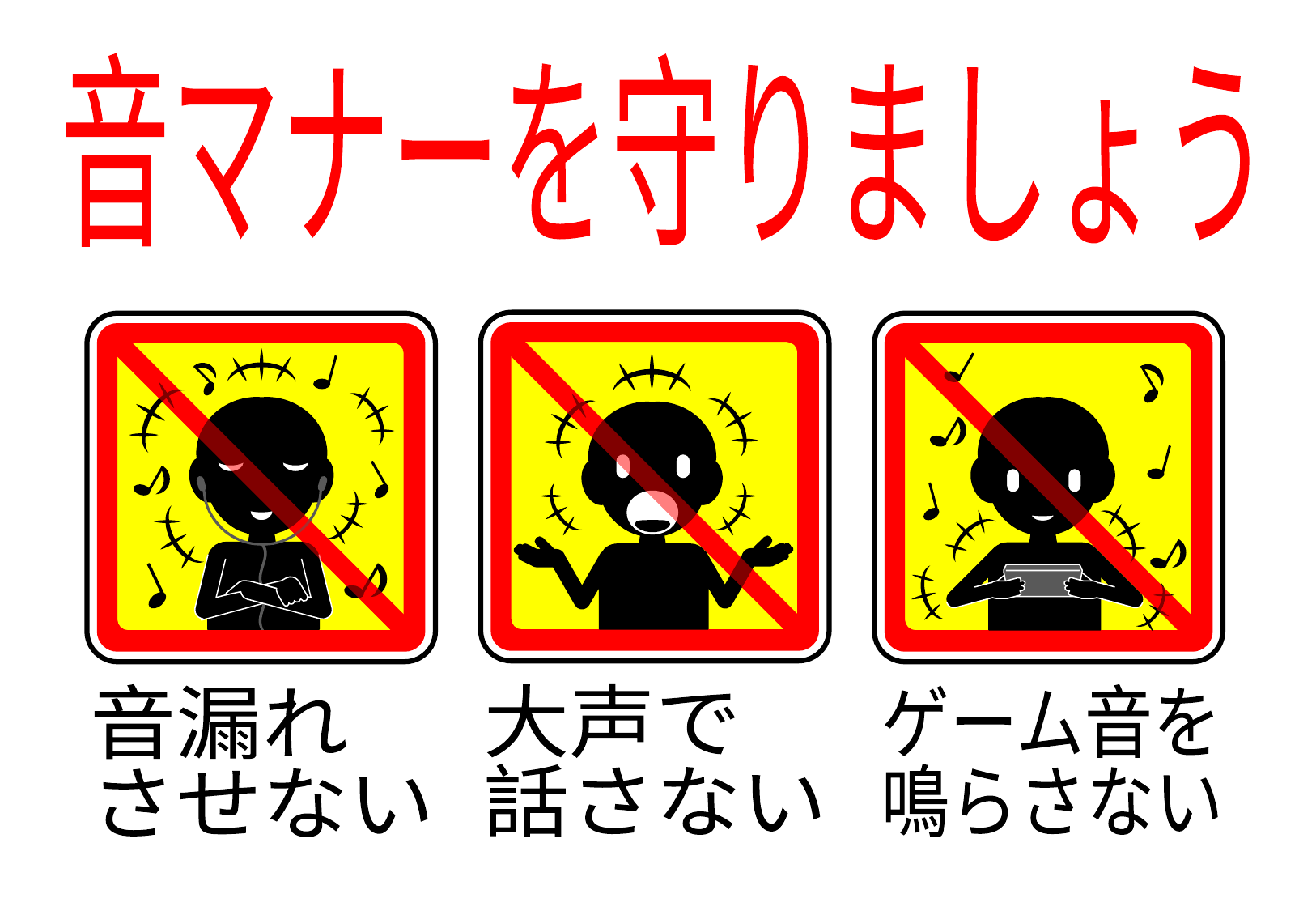

音マナーを守りましょう

音漏れ
させない
大声で
話さない
ゲーム音を
鳴らさない